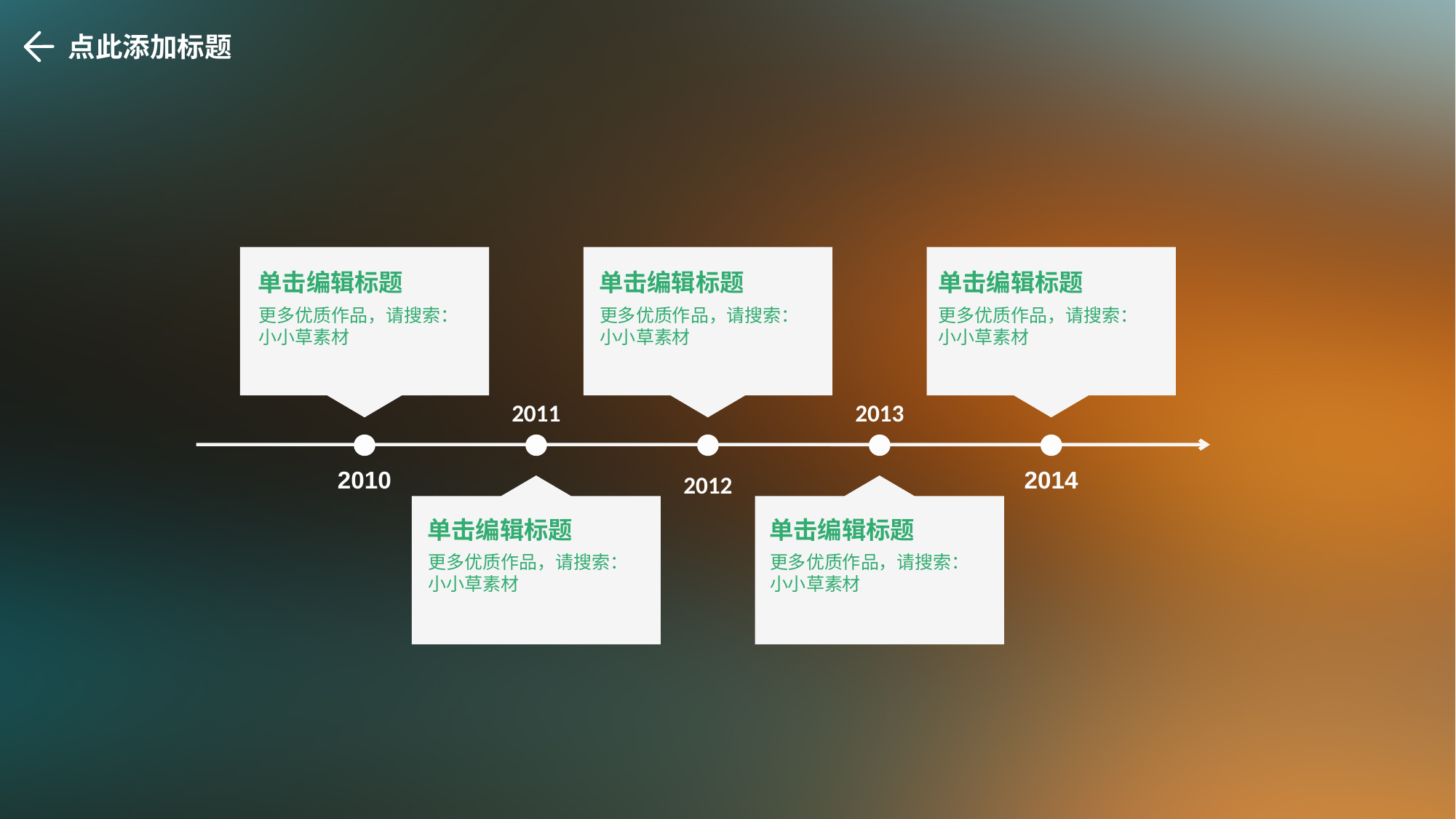

点此添加标题

单击编辑标题
单击编辑标题
单击编辑标题
更多优质作品，请搜索：小小草素材
更多优质作品，请搜索：小小草素材
更多优质作品，请搜索：小小草素材
2011
2013

2010
2012
2014

单击编辑标题
单击编辑标题
更多优质作品，请搜索：小小草素材
更多优质作品，请搜索：小小草素材